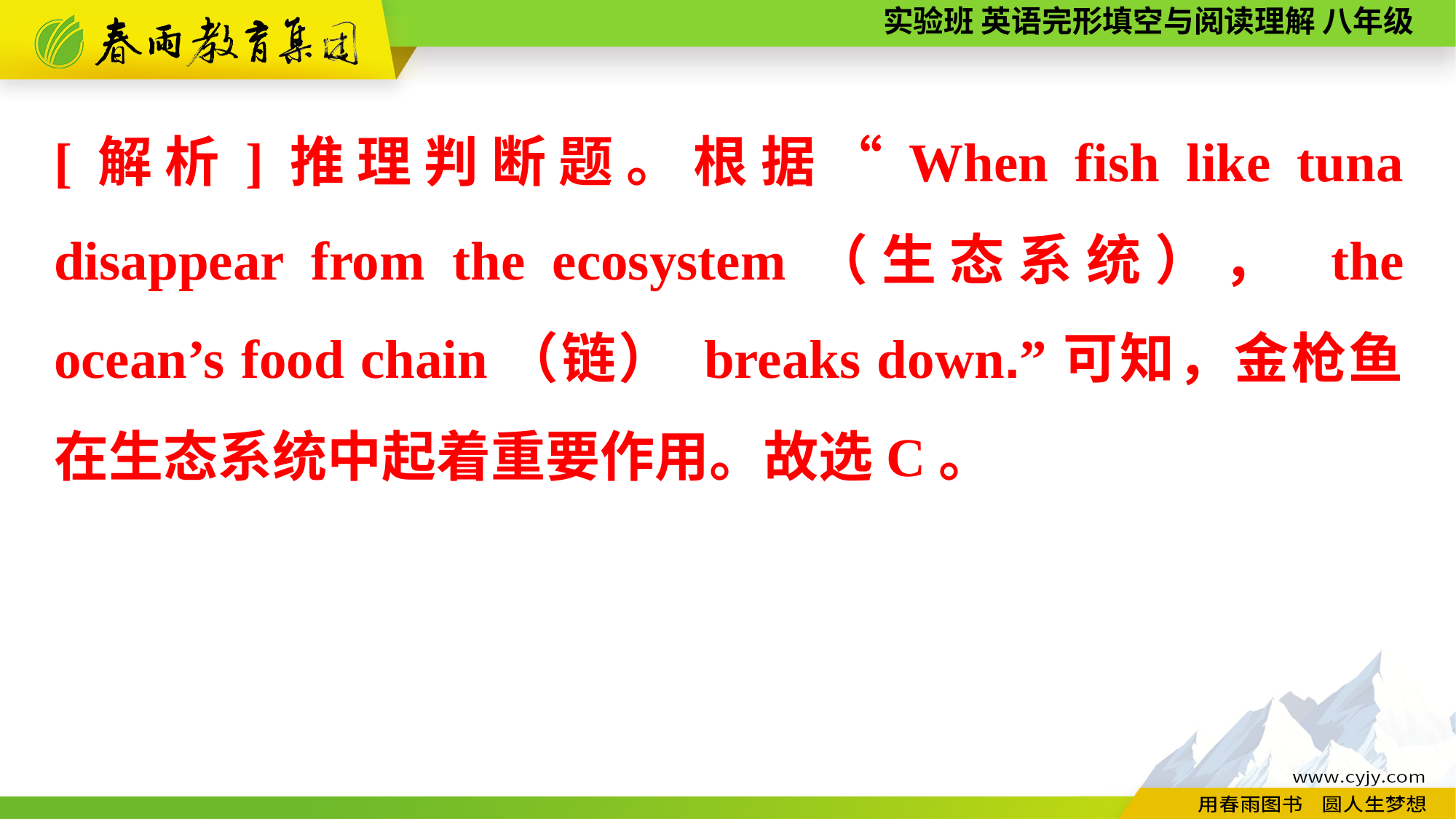

[解析]推理判断题。根据“When fish like tuna disappear from the ecosystem（生态系统）， the ocean’s food chain（链） breaks down.”可知，金枪鱼在生态系统中起着重要作用。故选C。